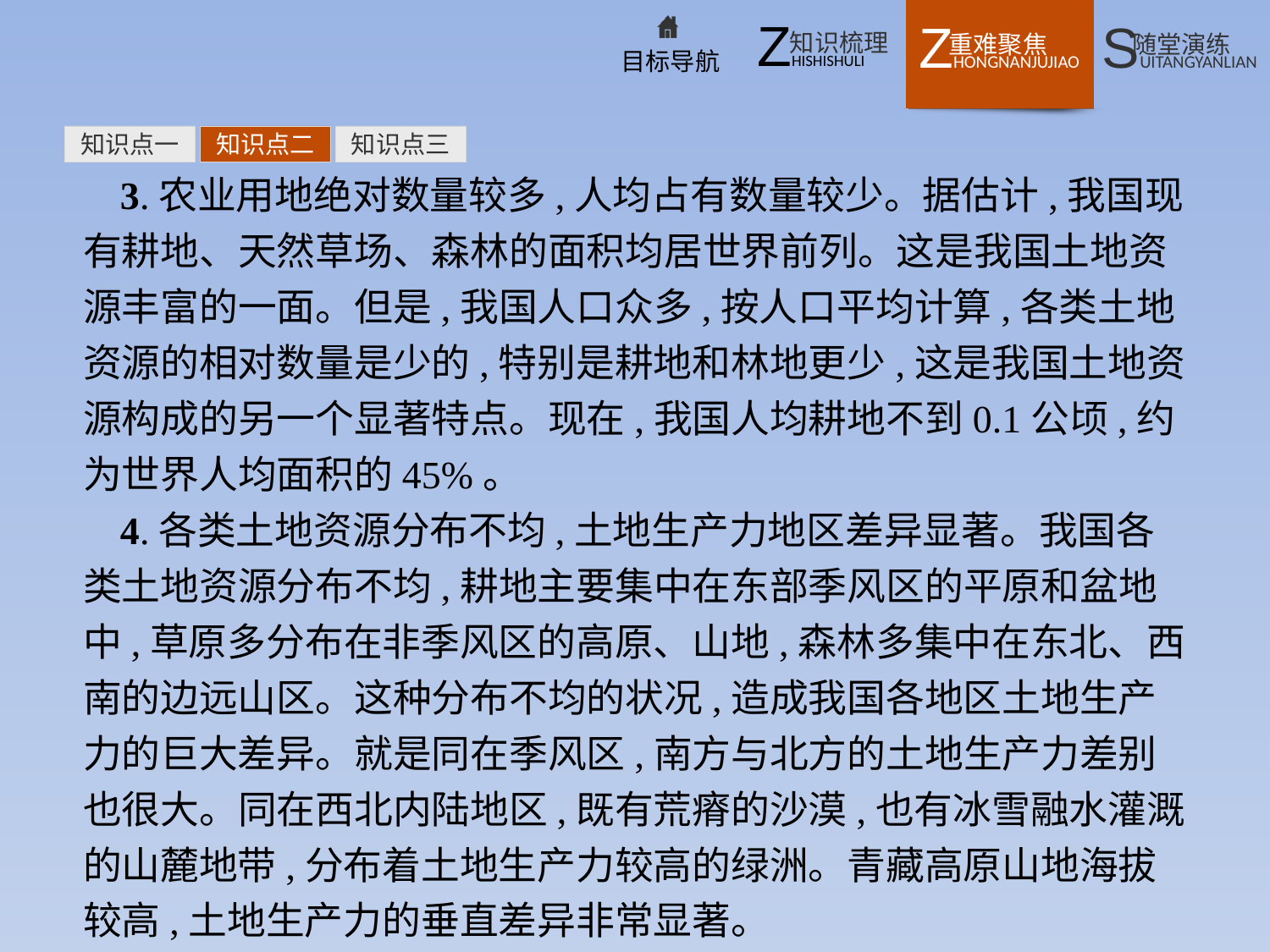

知识点一
知识点二
知识点三
3.农业用地绝对数量较多,人均占有数量较少。据估计,我国现有耕地、天然草场、森林的面积均居世界前列。这是我国土地资源丰富的一面。但是,我国人口众多,按人口平均计算,各类土地资源的相对数量是少的,特别是耕地和林地更少,这是我国土地资源构成的另一个显著特点。现在,我国人均耕地不到0.1公顷,约为世界人均面积的45%。
4.各类土地资源分布不均,土地生产力地区差异显著。我国各类土地资源分布不均,耕地主要集中在东部季风区的平原和盆地中,草原多分布在非季风区的高原、山地,森林多集中在东北、西南的边远山区。这种分布不均的状况,造成我国各地区土地生产力的巨大差异。就是同在季风区,南方与北方的土地生产力差别也很大。同在西北内陆地区,既有荒瘠的沙漠,也有冰雪融水灌溉的山麓地带,分布着土地生产力较高的绿洲。青藏高原山地海拔较高,土地生产力的垂直差异非常显著。